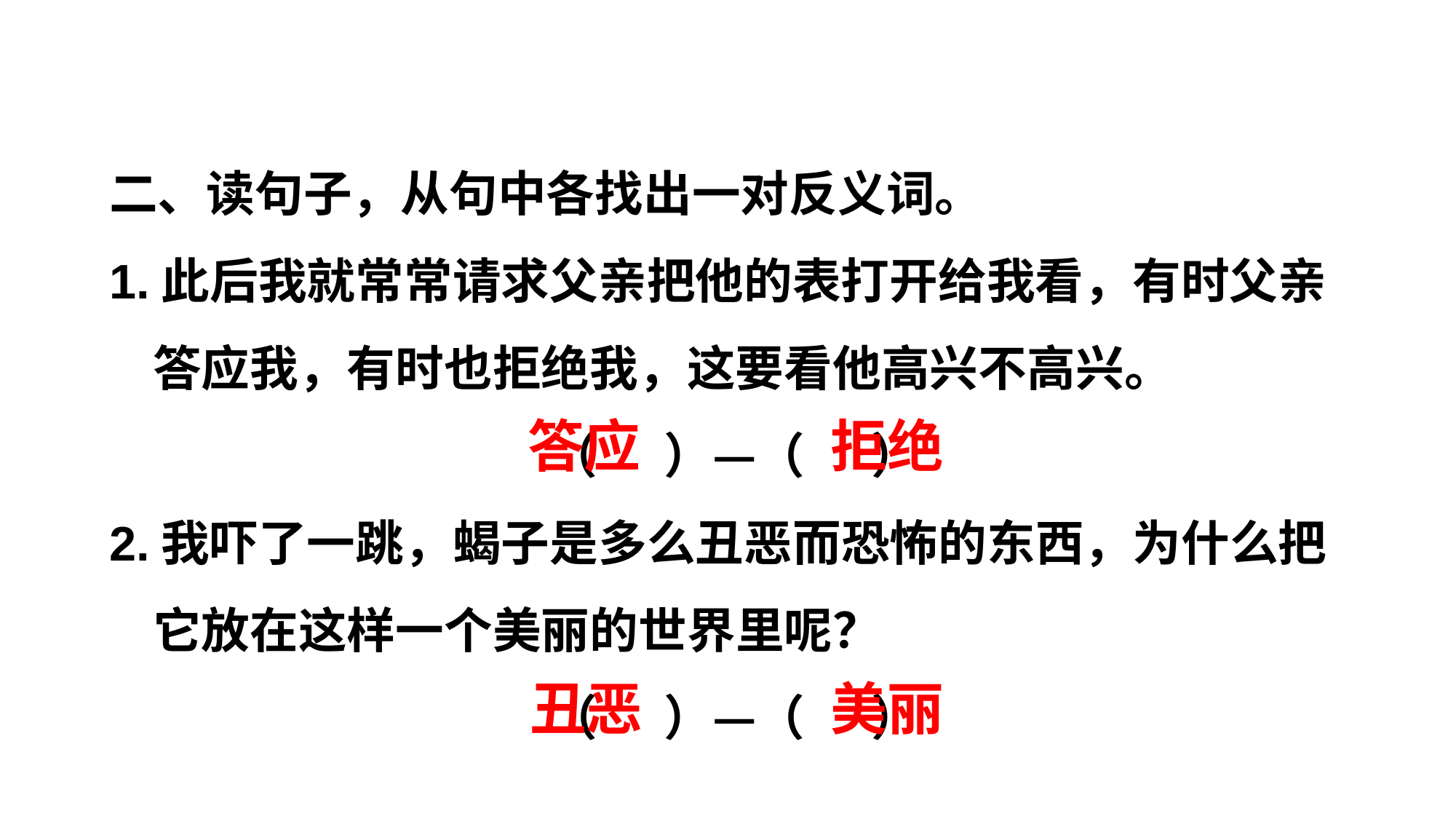

二、读句子，从句中各找出一对反义词。
1.此后我就常常请求父亲把他的表打开给我看，有时父亲答应我，有时也拒绝我，这要看他高兴不高兴。
（      ）—（      ）
2.我吓了一跳，蝎子是多么丑恶而恐怖的东西，为什么把它放在这样一个美丽的世界里呢？
（      ）—（      ）
拒绝
答应
美丽
丑恶